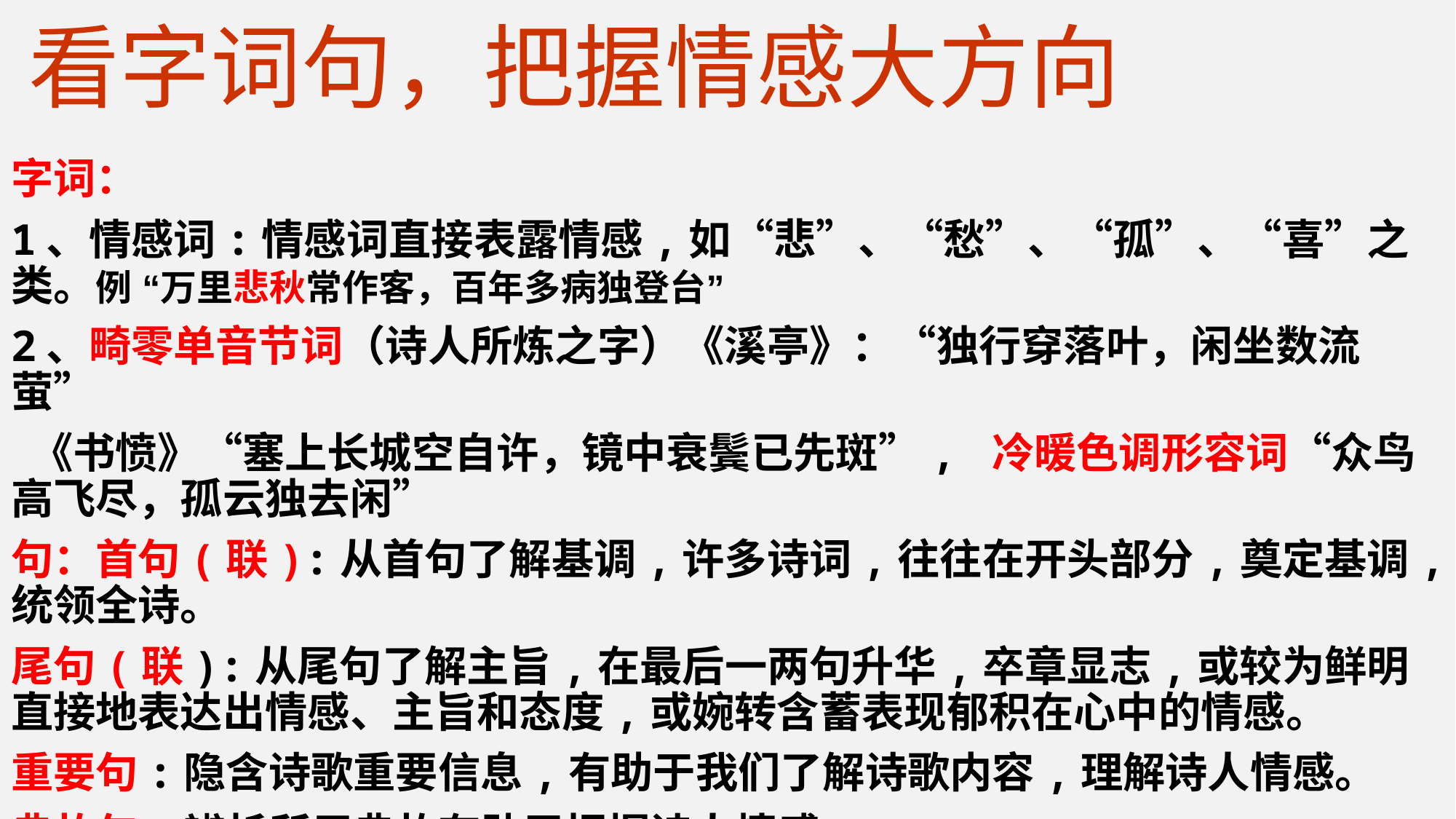

看字词句，把握情感大方向
字词：
1、情感词:情感词直接表露情感,如“悲”、“愁”、“孤”、“喜”之类。例 “万里悲秋常作客，百年多病独登台”
2、畸零单音节词（诗人所炼之字）《溪亭》：“独行穿落叶，闲坐数流萤”
 《书愤》“塞上长城空自许，镜中衰鬓已先斑”, 冷暖色调形容词“众鸟高飞尽，孤云独去闲”
句：首句(联):从首句了解基调,许多诗词,往往在开头部分,奠定基调,统领全诗。
尾句(联):从尾句了解主旨,在最后一两句升华,卒章显志,或较为鲜明直接地表达出情感、主旨和态度,或婉转含蓄表现郁积在心中的情感。
重要句:隐含诗歌重要信息,有助于我们了解诗歌内容,理解诗人情感。
典故句:辨析所用典故有助于把握诗人情感。